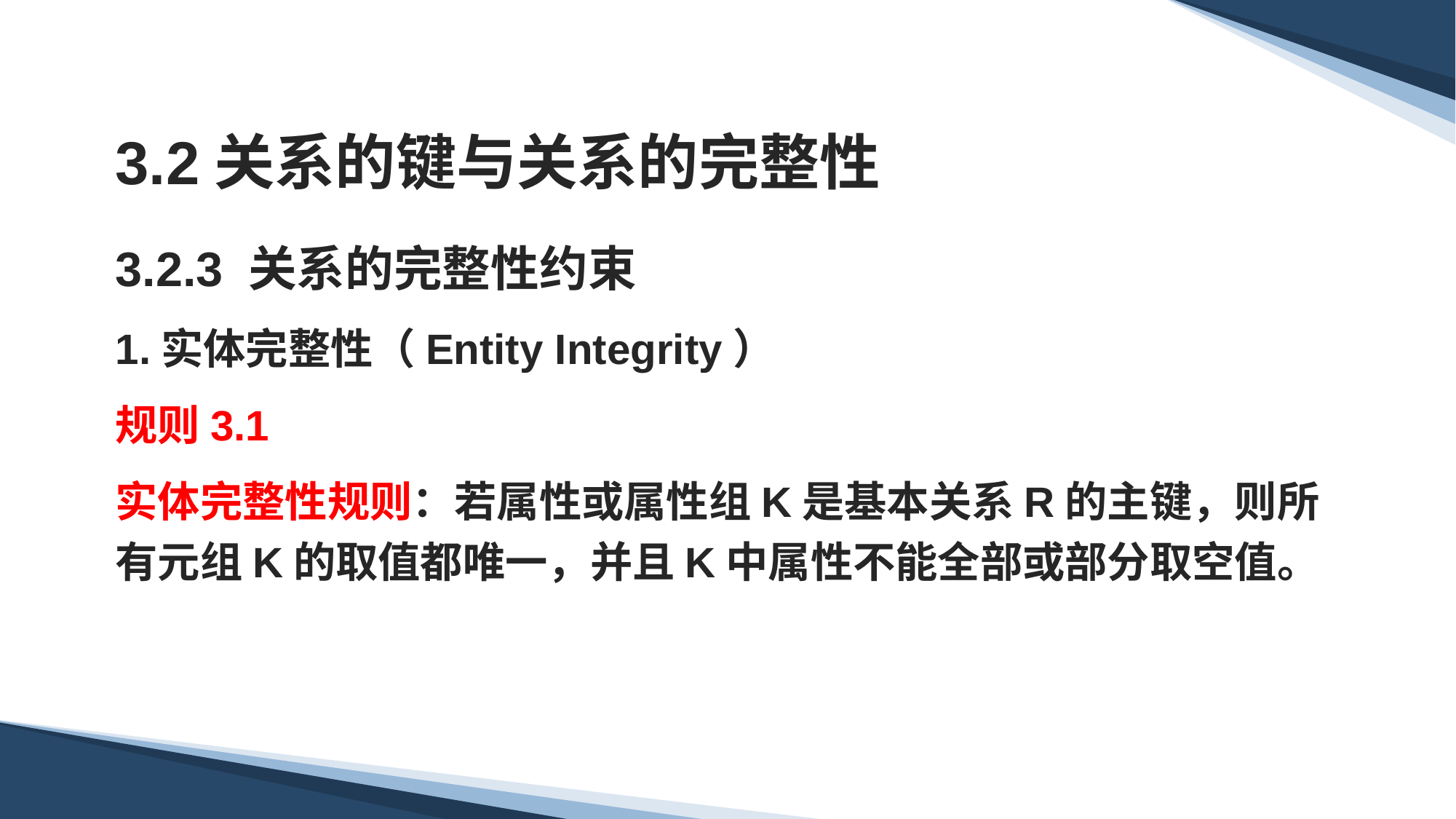

# 3.2关系的键与关系的完整性
3.2.3 关系的完整性约束
1.实体完整性（Entity Integrity）
规则3.1
实体完整性规则：若属性或属性组K是基本关系R的主键，则所有元组K的取值都唯一，并且K中属性不能全部或部分取空值。